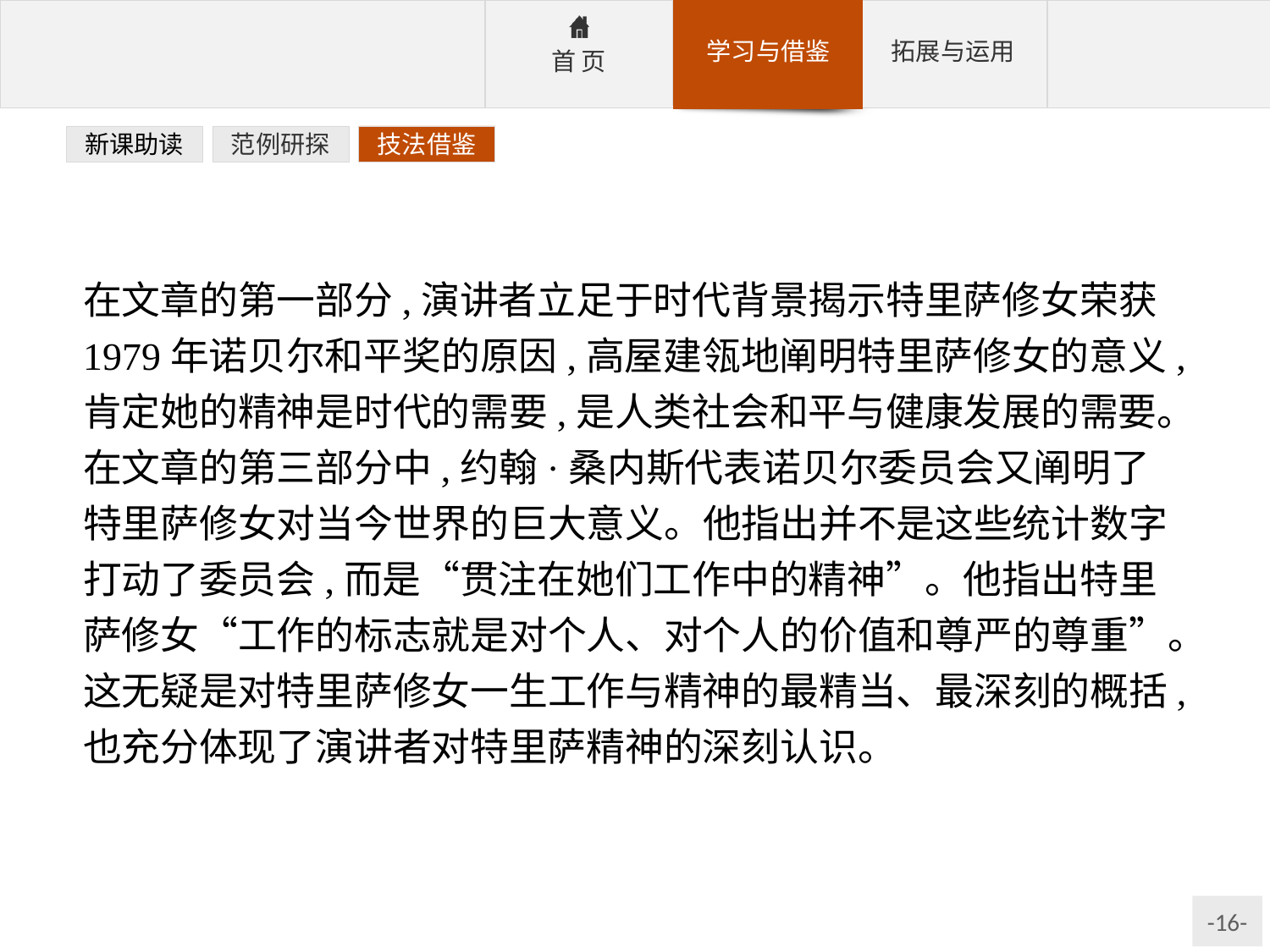

新课助读
范例研探
技法借鉴
在文章的第一部分,演讲者立足于时代背景揭示特里萨修女荣获1979年诺贝尔和平奖的原因,高屋建瓴地阐明特里萨修女的意义,肯定她的精神是时代的需要,是人类社会和平与健康发展的需要。在文章的第三部分中,约翰·桑内斯代表诺贝尔委员会又阐明了特里萨修女对当今世界的巨大意义。他指出并不是这些统计数字打动了委员会,而是“贯注在她们工作中的精神”。他指出特里萨修女“工作的标志就是对个人、对个人的价值和尊严的尊重”。这无疑是对特里萨修女一生工作与精神的最精当、最深刻的概括,也充分体现了演讲者对特里萨精神的深刻认识。